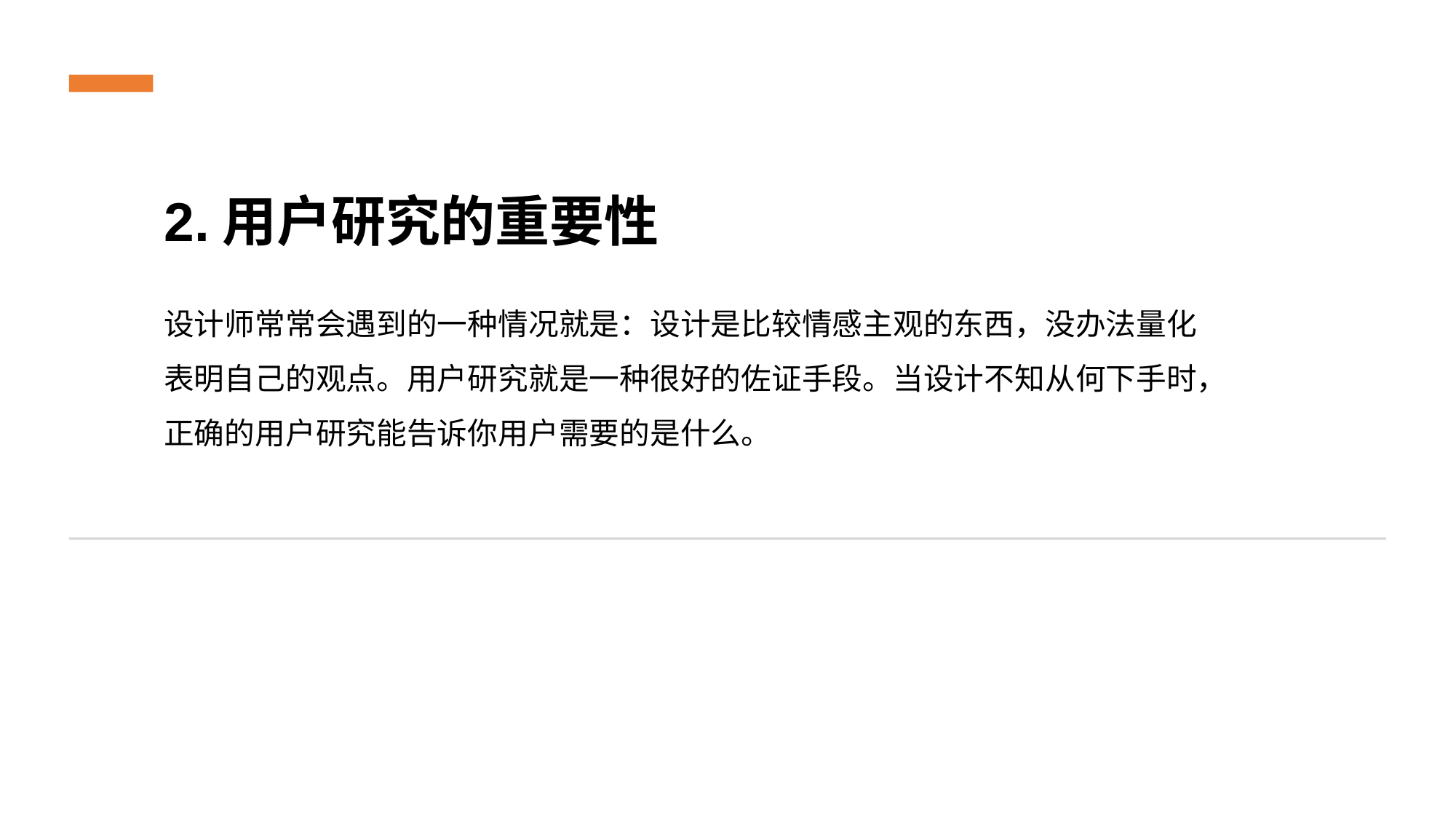

2.用户研究的重要性
设计师常常会遇到的一种情况就是：设计是比较情感主观的东西，没办法量化表明自己的观点。用户研究就是一种很好的佐证手段。当设计不知从何下手时，正确的用户研究能告诉你用户需要的是什么。